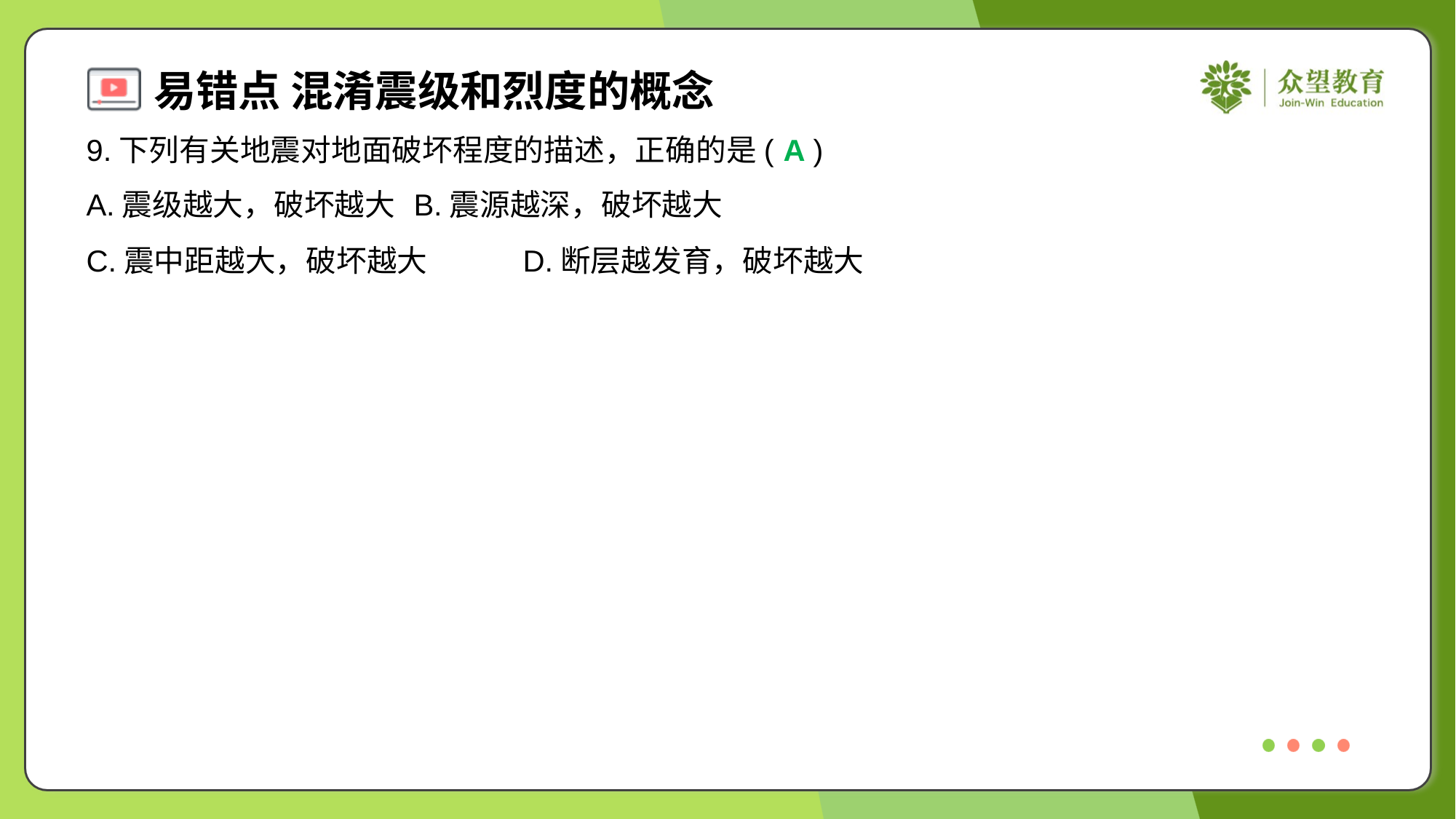

9.下列有关地震对地面破坏程度的描述，正确的是(     )
A
A.震级越大，破坏越大	B.震源越深，破坏越大
C.震中距越大，破坏越大	D.断层越发育，破坏越大